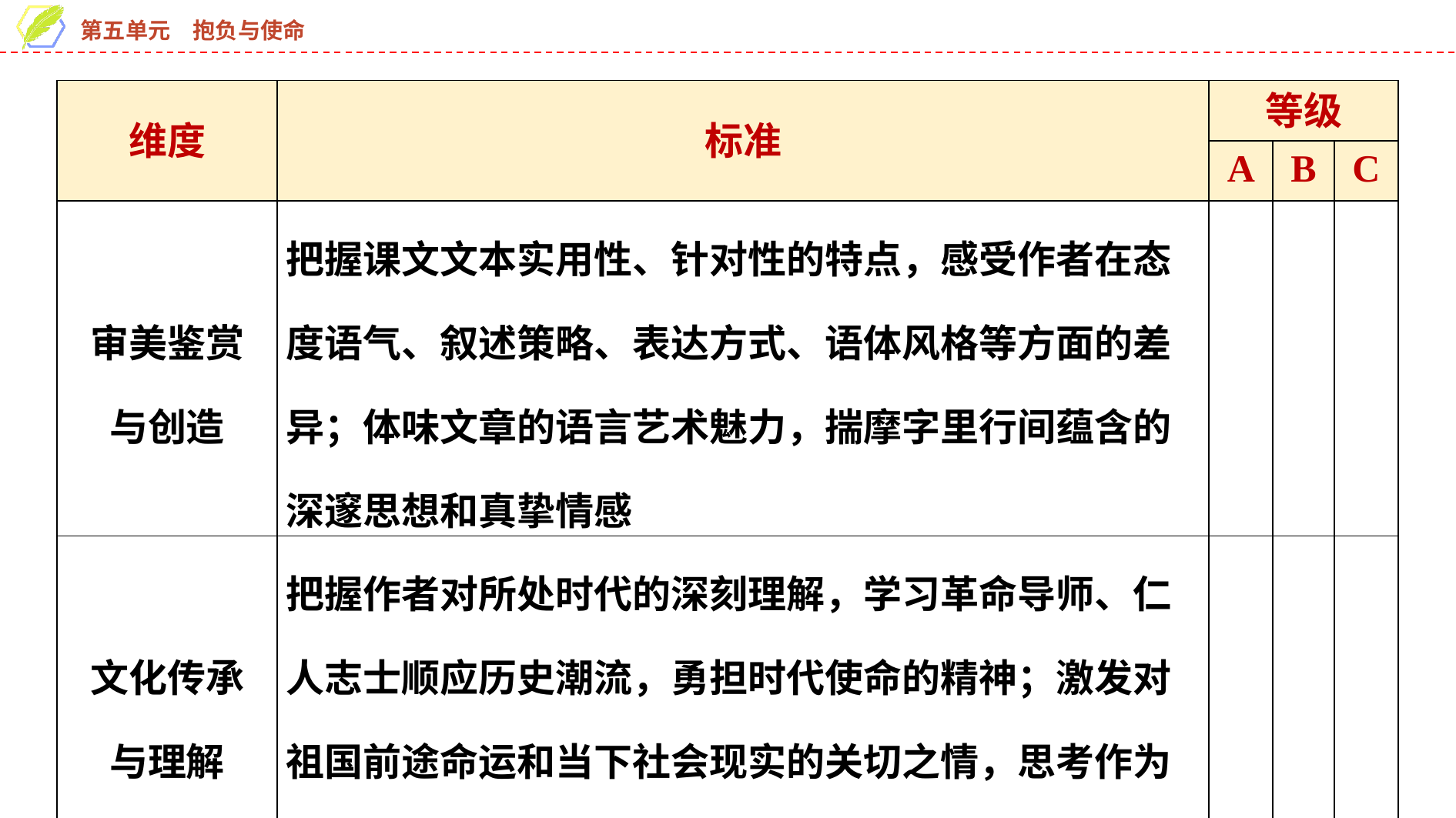

| 维度 | 标准 | 等级 |  |  |
| --- | --- | --- | --- | --- |
|  |  | A | B | C |
| 审美鉴赏 与创造 | 把握课文文本实用性、针对性的特点，感受作者在态度语气、叙述策略、表达方式、语体风格等方面的差异；体味文章的语言艺术魅力，揣摩字里行间蕴含的深邃思想和真挚情感 |  |  |  |
| 文化传承 与理解 | 把握作者对所处时代的深刻理解，学习革命导师、仁人志士顺应历史潮流，勇担时代使命的精神；激发对祖国前途命运和当下社会现实的关切之情，思考作为新时代的青年应具有的抱负和将承担的使命 |  |  |  |